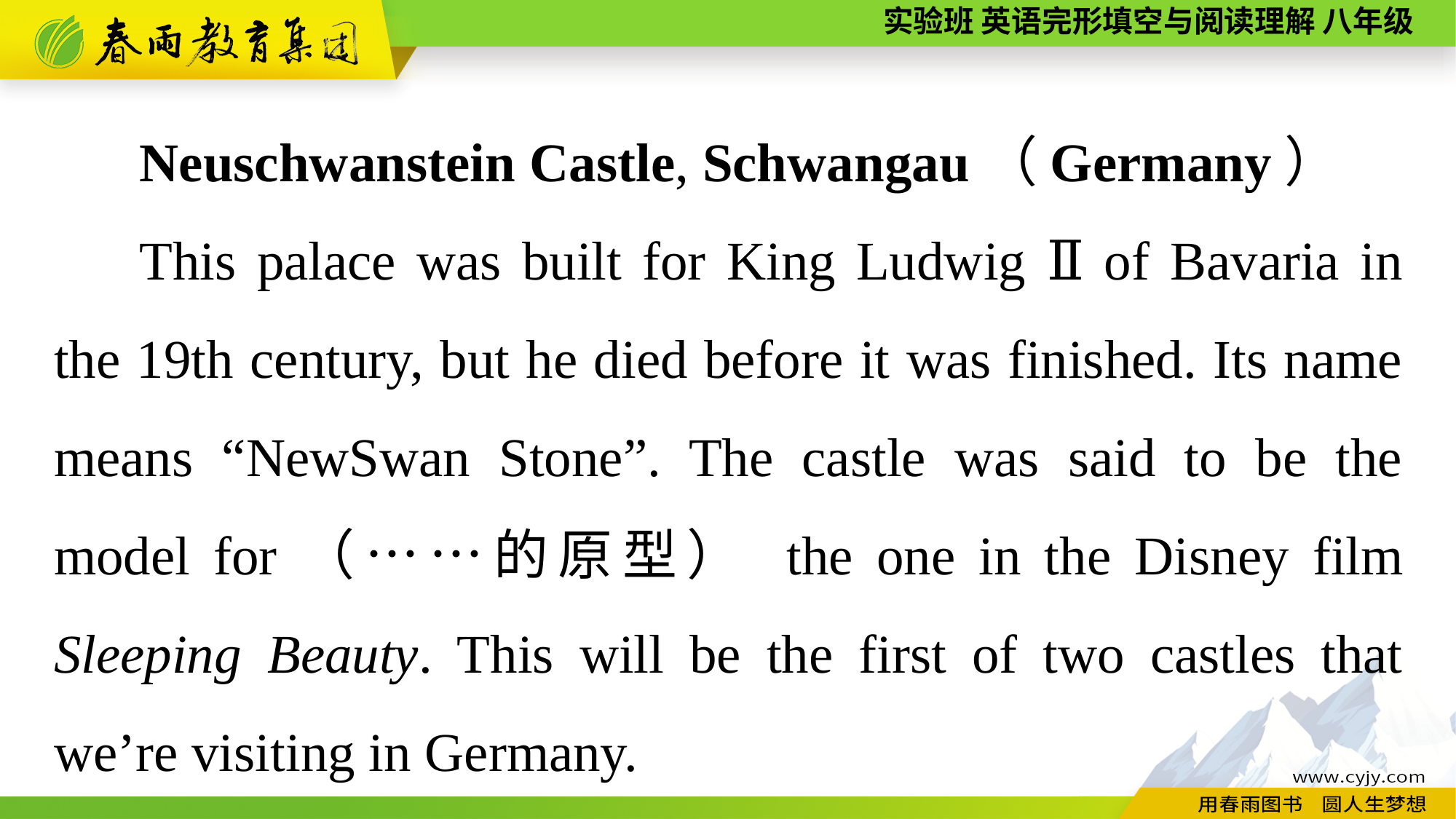

Neuschwanstein Castle, Schwangau（Germany）
This palace was built for King Ludwig Ⅱ of Bavaria in the 19th century, but he died before it was finished. Its name means “NewSwan Stone”. The castle was said to be the model for（……的原型） the one in the Disney film Sleeping Beauty. This will be the first of two castles that we’re visiting in Germany.